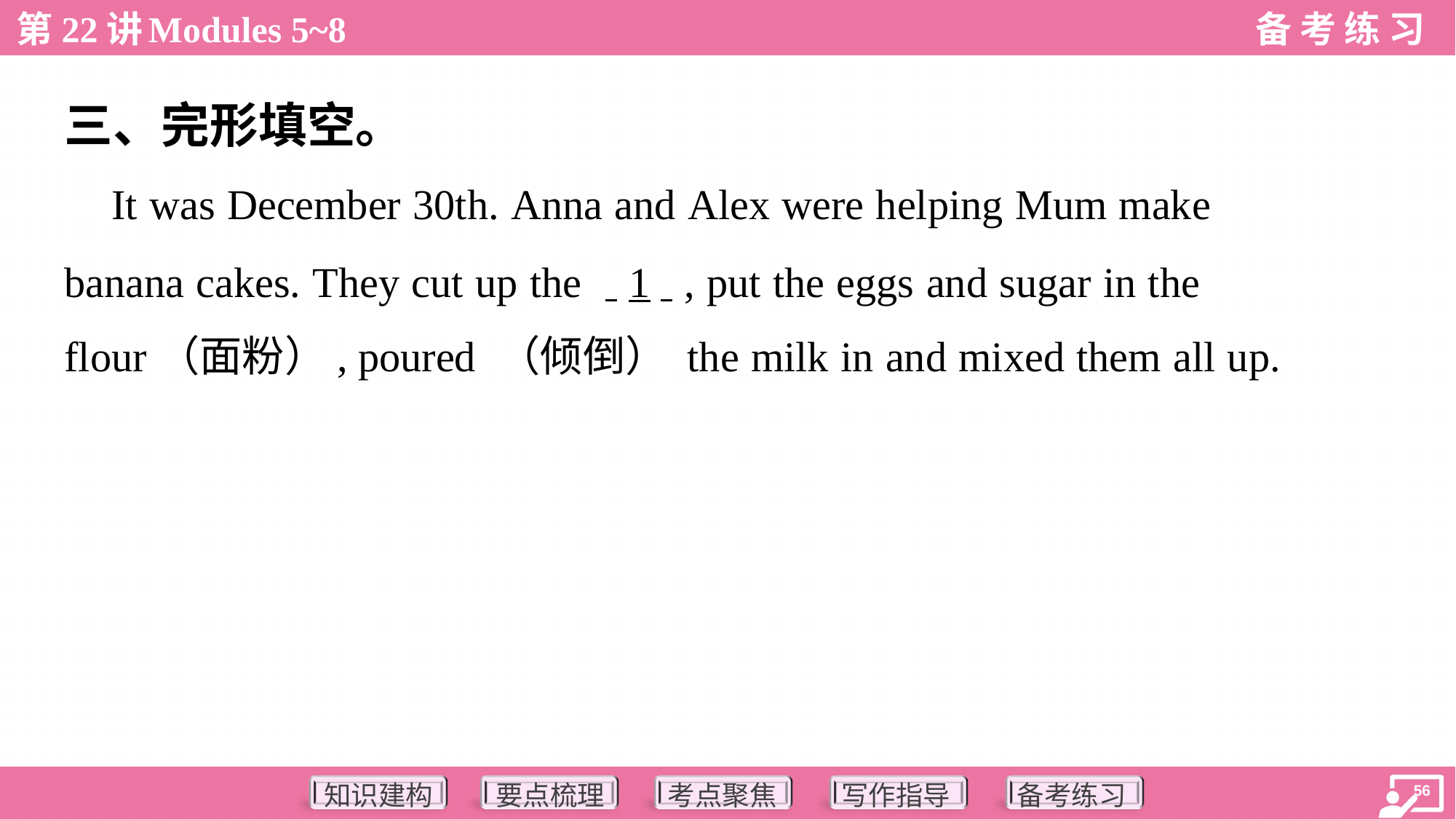

三、完形填空。
    It was December 30th. Anna and Alex were helping Mum make
banana cakes. They cut up the . .1. ., put the eggs and sugar in the
flour（面粉）, poured （倾倒） the milk in and mixed them all up.